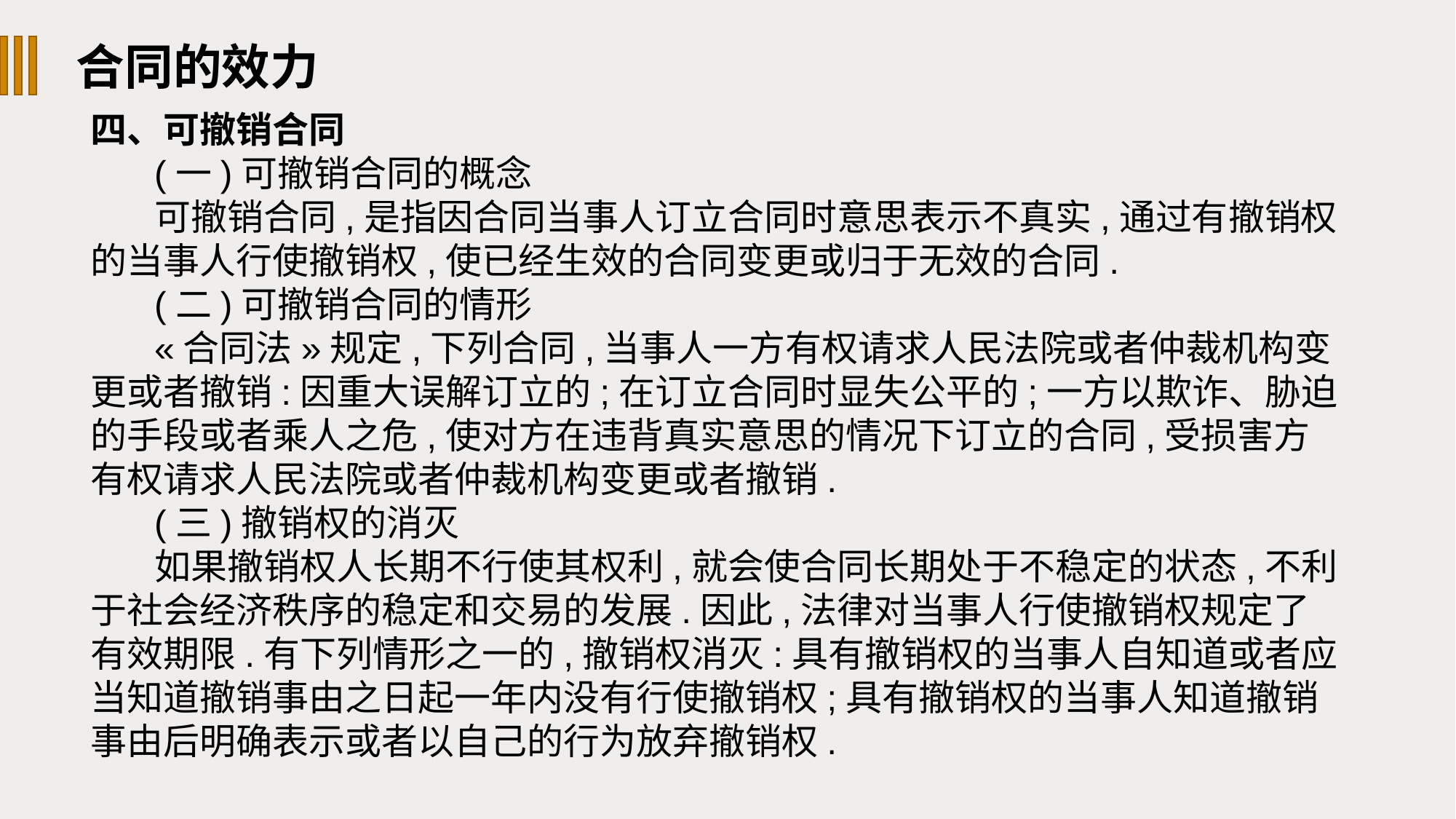

合同的效力

四、可撤销合同
(一)可撤销合同的概念
可撤销合同,是指因合同当事人订立合同时意思表示不真实,通过有撤销权的当事人行使撤销权,使已经生效的合同变更或归于无效的合同.
(二)可撤销合同的情形
«合同法»规定,下列合同,当事人一方有权请求人民法院或者仲裁机构变更或者撤销:因重大误解订立的;在订立合同时显失公平的;一方以欺诈、胁迫的手段或者乘人之危,使对方在违背真实意思的情况下订立的合同,受损害方有权请求人民法院或者仲裁机构变更或者撤销.
(三)撤销权的消灭
如果撤销权人长期不行使其权利,就会使合同长期处于不稳定的状态,不利于社会经济秩序的稳定和交易的发展.因此,法律对当事人行使撤销权规定了有效期限.有下列情形之一的,撤销权消灭:具有撤销权的当事人自知道或者应当知道撤销事由之日起一年内没有行使撤销权;具有撤销权的当事人知道撤销事由后明确表示或者以自己的行为放弃撤销权.